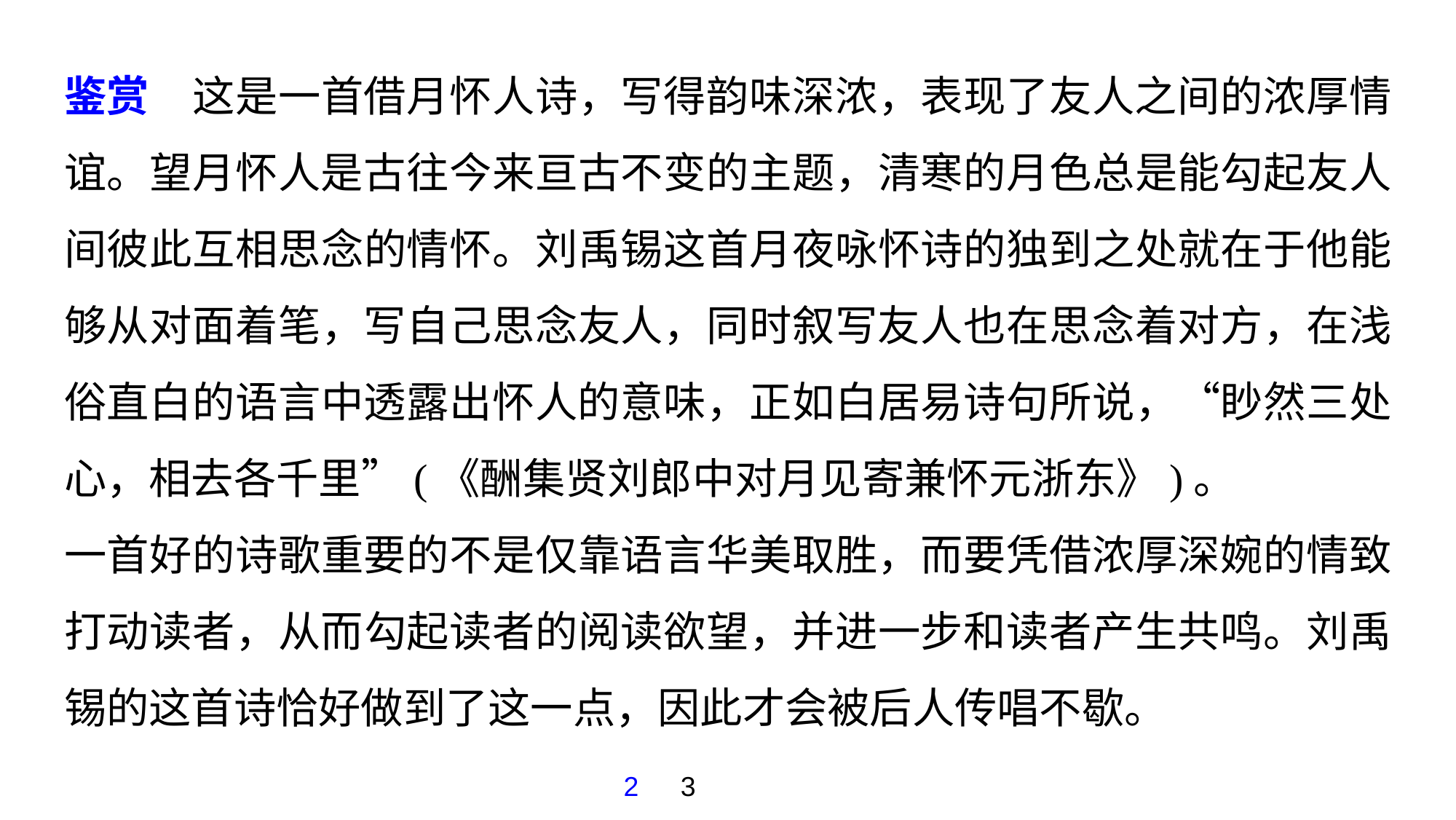

鉴赏　这是一首借月怀人诗，写得韵味深浓，表现了友人之间的浓厚情谊。望月怀人是古往今来亘古不变的主题，清寒的月色总是能勾起友人间彼此互相思念的情怀。刘禹锡这首月夜咏怀诗的独到之处就在于他能够从对面着笔，写自己思念友人，同时叙写友人也在思念着对方，在浅俗直白的语言中透露出怀人的意味，正如白居易诗句所说，“眇然三处心，相去各千里”(《酬集贤刘郎中对月见寄兼怀元浙东》)。
一首好的诗歌重要的不是仅靠语言华美取胜，而要凭借浓厚深婉的情致打动读者，从而勾起读者的阅读欲望，并进一步和读者产生共鸣。刘禹锡的这首诗恰好做到了这一点，因此才会被后人传唱不歇。
2
3